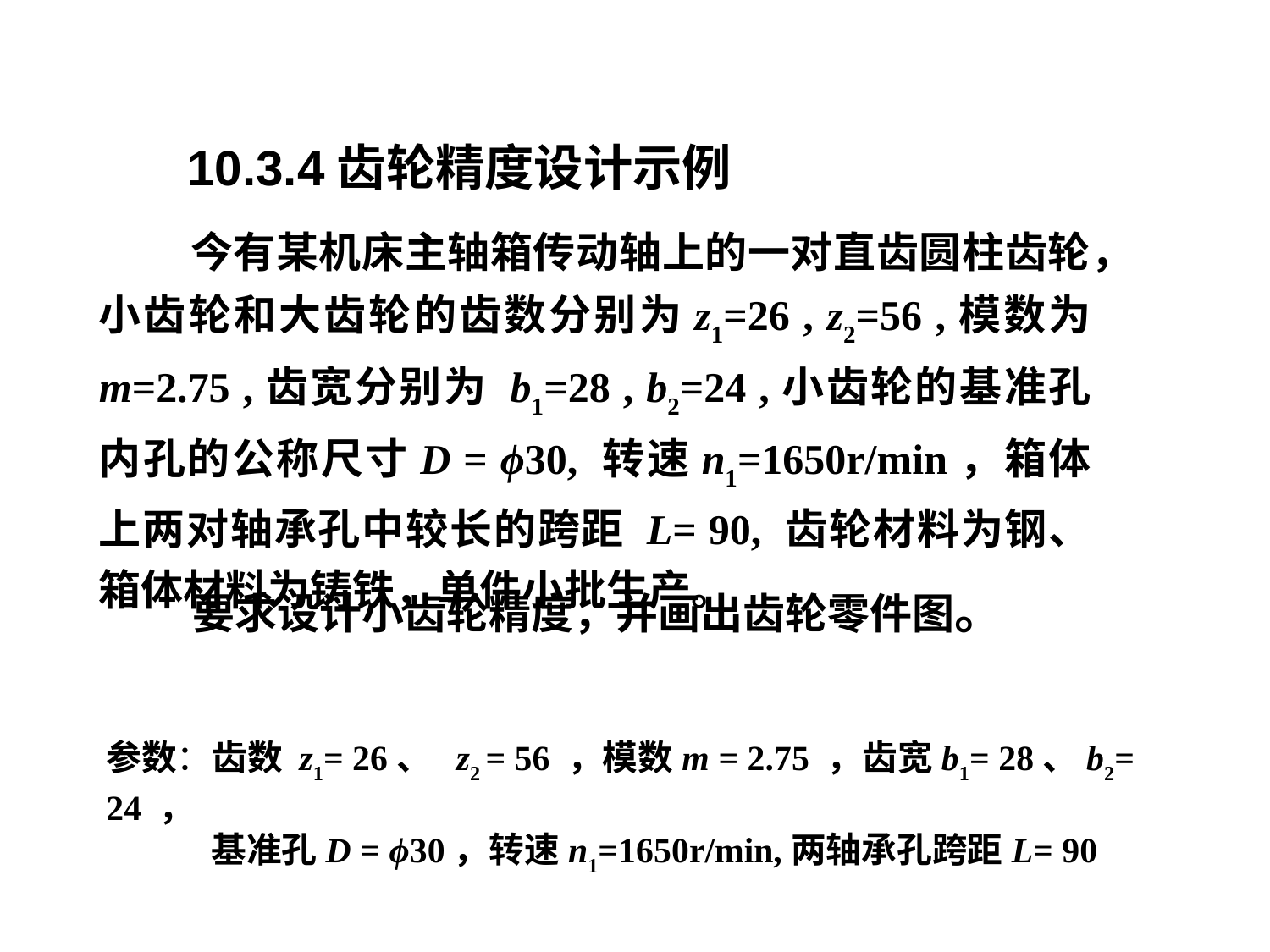

26
10.3.4齿轮精度设计示例
        今有某机床主轴箱传动轴上的一对直齿圆柱齿轮，小齿轮和大齿轮的齿数分别为z1=26 , z2=56 ,模数为 m=2.75 ,齿宽分别为 b1=28 , b2=24 ,小齿轮的基准孔内孔的公称尺寸D = ϕ30, 转速n1=1650r/min，箱体上两对轴承孔中较长的跨距 L= 90, 齿轮材料为钢、箱体材料为铸铁，单件小批生产。
 要求设计小齿轮精度，并画出齿轮零件图。
参数：齿数 z1= 26、  z2 = 56 ，模数m = 2.75 ，齿宽b1= 28、b2= 24 ，
            基准孔D = ϕ30，转速n1=1650r/min,两轴承孔跨距L= 90